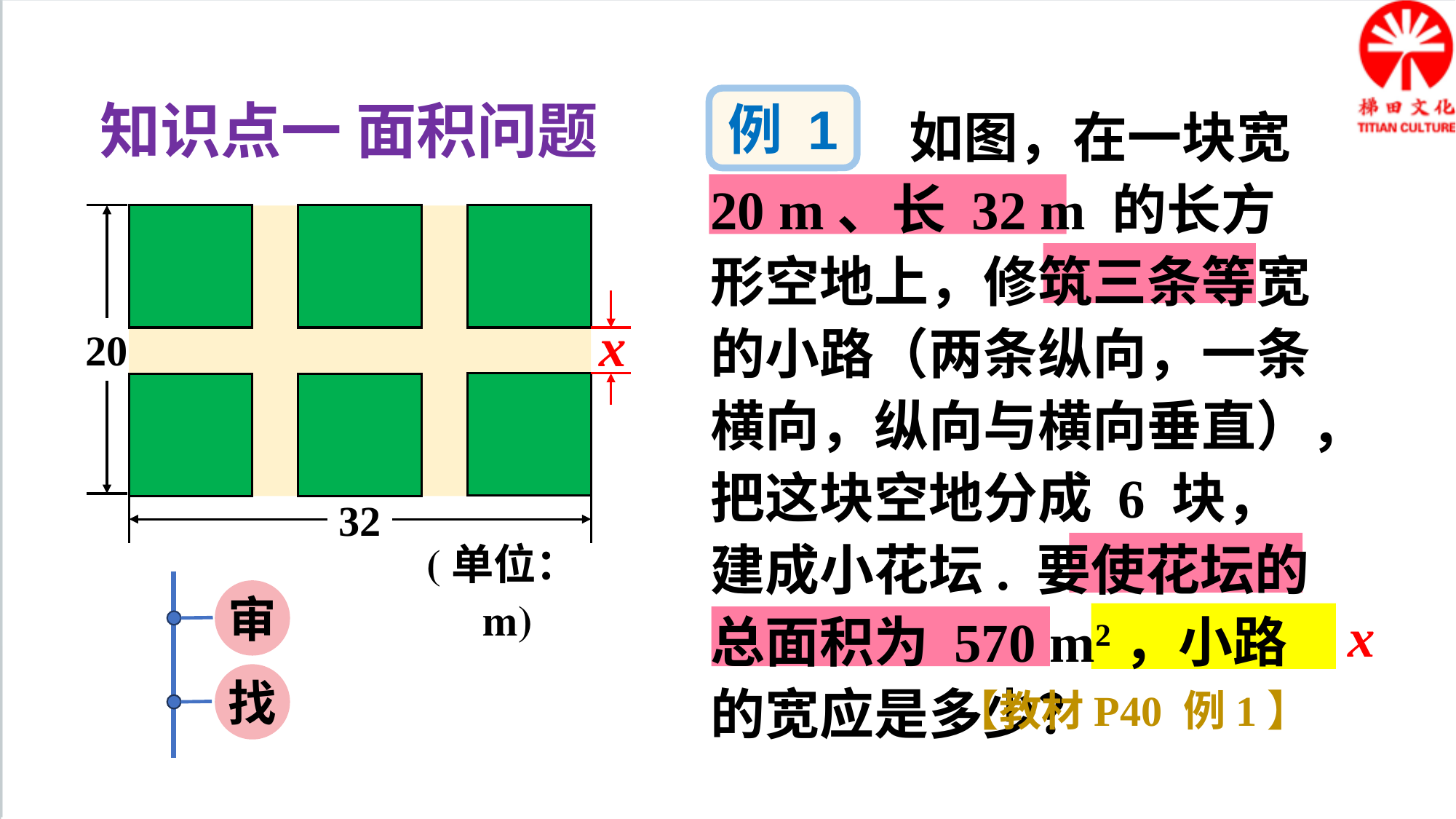

知识点一 面积问题
例 1
               如图，在一块宽 20 m、长 32 m 的长方形空地上，修筑三条等宽的小路（两条纵向，一条横向，纵向与横向垂直），把这块空地分成 6 块，建成小花坛. 要使花坛的总面积为 570 m2，小路的宽应是多少？

20

32
(单位：m)

x

审

x

找

【教材P40 例1】